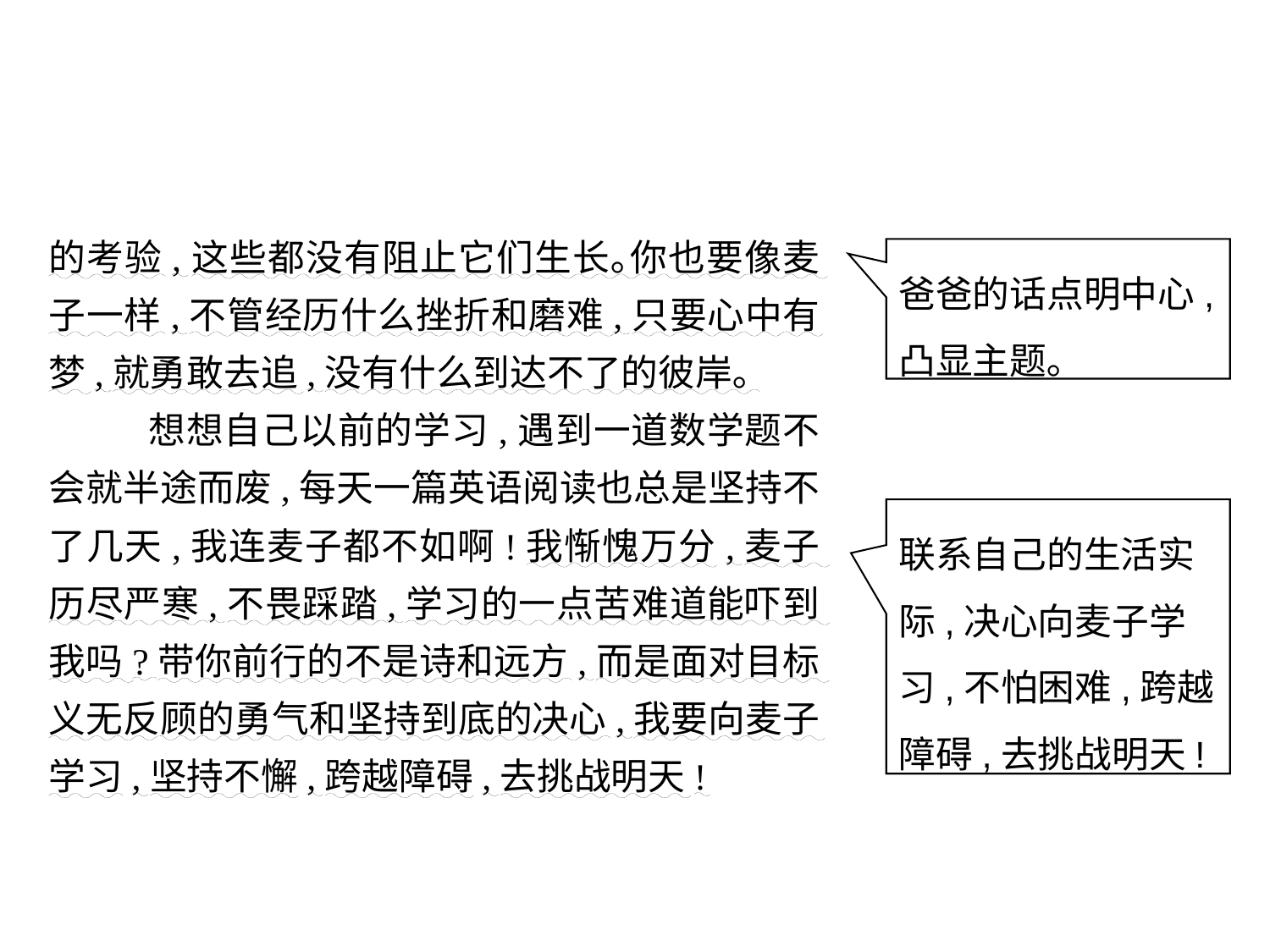

的考验,这些都没有阻止它们生长｡你也要像麦子一样,不管经历什么挫折和磨难,只要心中有梦,就勇敢去追,没有什么到达不了的彼岸｡
想想自己以前的学习,遇到一道数学题不会就半途而废,每天一篇英语阅读也总是坚持不了几天,我连麦子都不如啊!我惭愧万分,麦子历尽严寒,不畏踩踏,学习的一点苦难道能吓到我吗?带你前行的不是诗和远方,而是面对目标义无反顾的勇气和坚持到底的决心,我要向麦子学习,坚持不懈,跨越障碍,去挑战明天!

爸爸的话点明中心,凸显主题｡

联系自己的生活实际,决心向麦子学习,不怕困难,跨越障碍,去挑战明天!